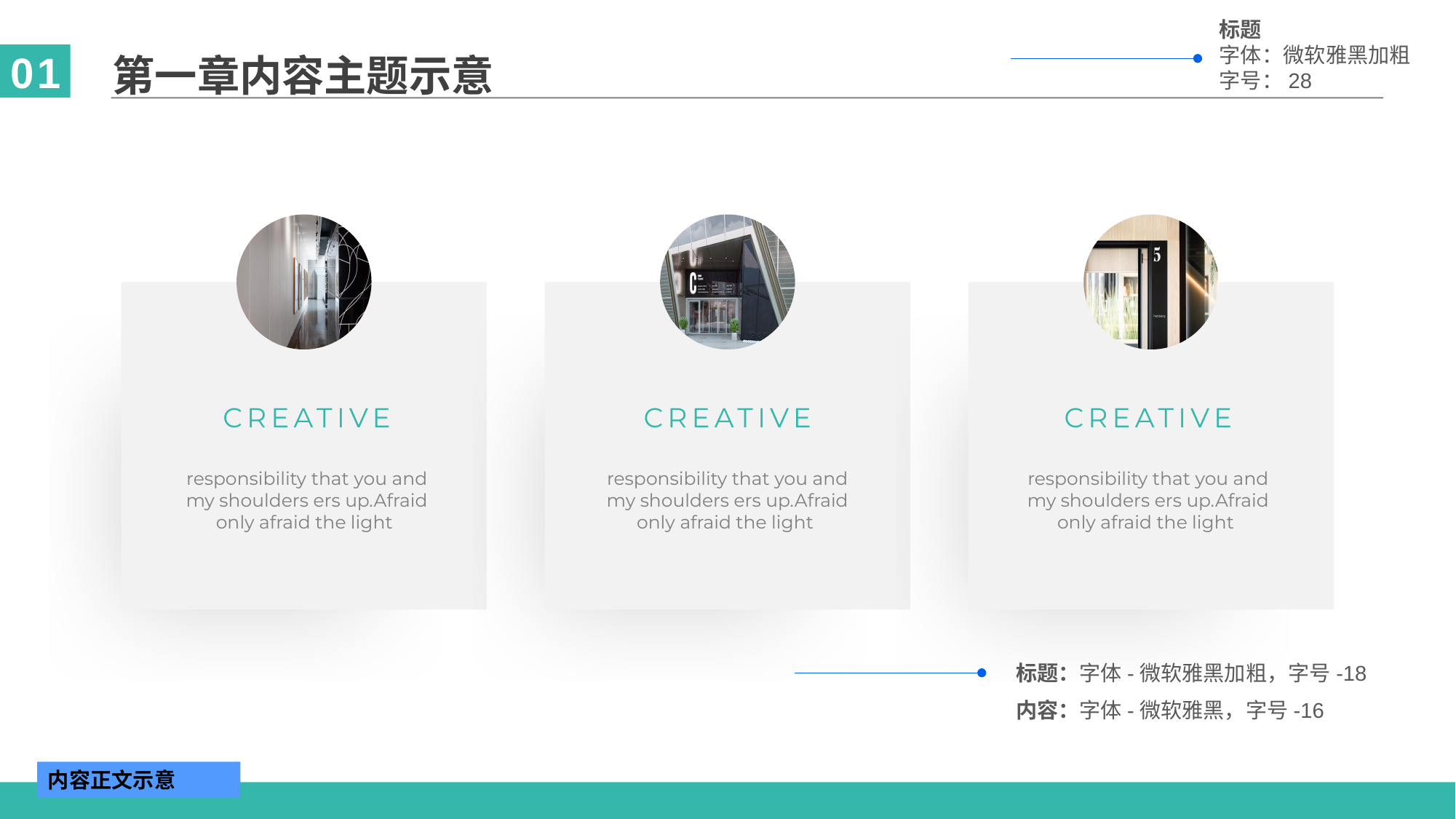

标题
字体：微软雅黑加粗
字号：28
第一章内容主题示意

01

CREATIVE
CREATIVE
CREATIVE
responsibility that you and my shoulders ers up.Afraid only afraid the light
responsibility that you and my shoulders ers up.Afraid only afraid the light
responsibility that you and my shoulders ers up.Afraid only afraid the light
标题：字体-微软雅黑加粗，字号-18
内容：字体-微软雅黑，字号-16
内容正文示意